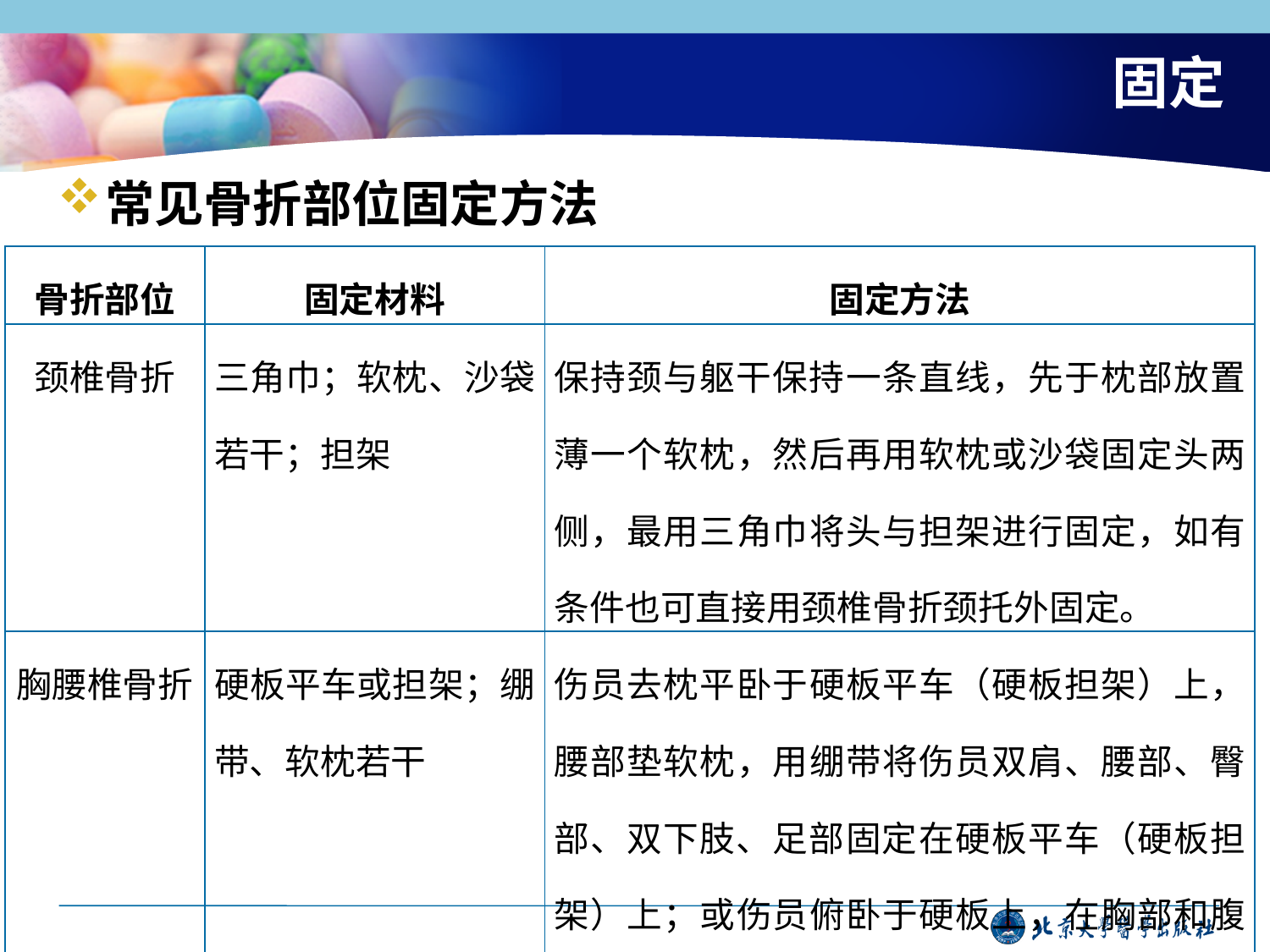

# 固定
常见骨折部位固定方法
| 骨折部位 | 固定材料 | 固定方法 |
| --- | --- | --- |
| 颈椎骨折 | 三角巾；软枕、沙袋若干；担架 | 保持颈与躯干保持一条直线，先于枕部放置薄一个软枕，然后再用软枕或沙袋固定头两侧，最用三角巾将头与担架进行固定，如有条件也可直接用颈椎骨折颈托外固定。 |
| 胸腰椎骨折 | 硬板平车或担架；绷带、软枕若干 | 伤员去枕平卧于硬板平车（硬板担架）上，腰部垫软枕，用绷带将伤员双肩、腰部、臀部、双下肢、足部固定在硬板平车（硬板担架）上；或伤员俯卧于硬板上，在胸部和腹部垫衬垫，再用绷带将伤员固定于木板上。 |